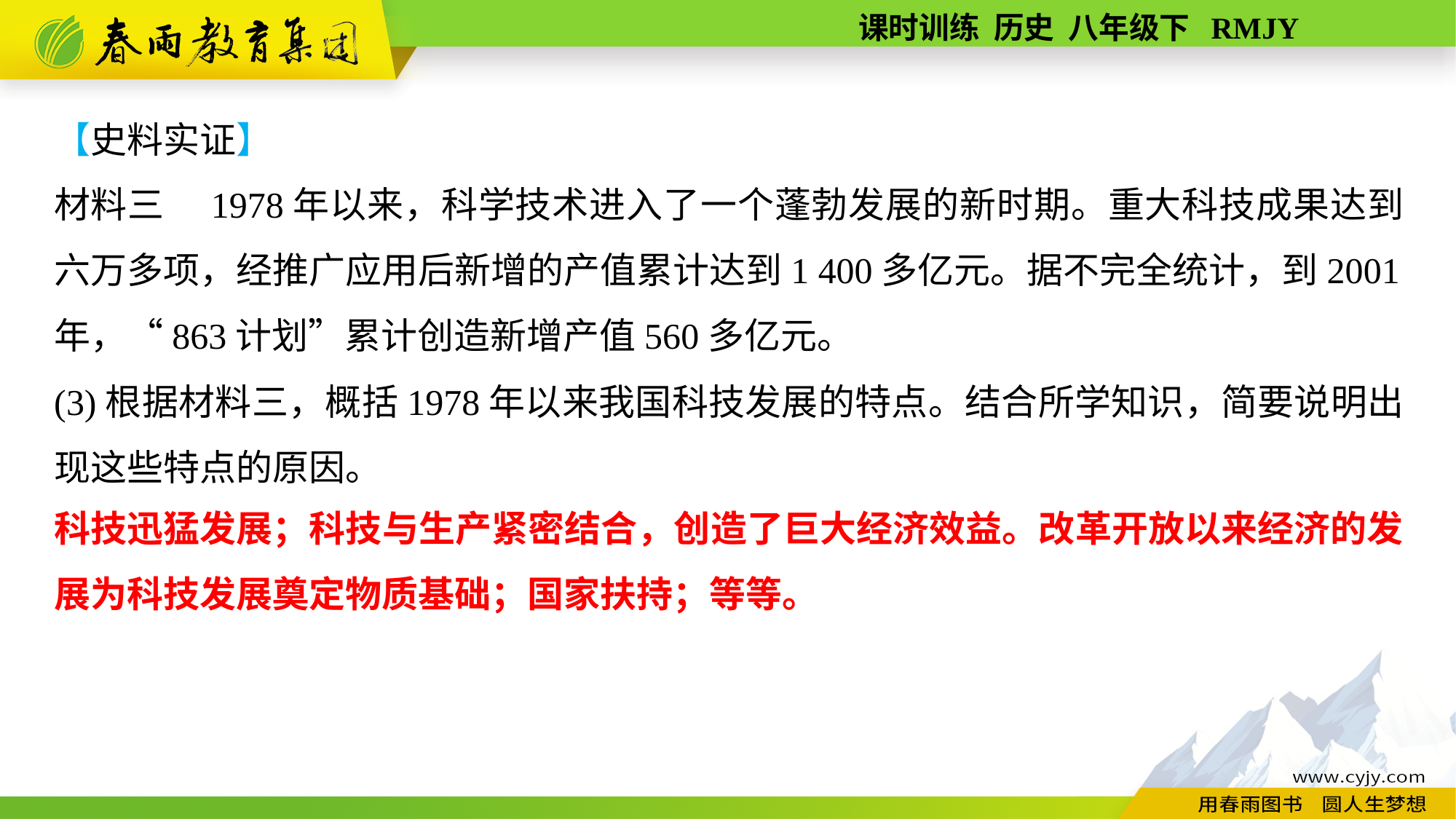

【史料实证】
材料三　1978年以来，科学技术进入了一个蓬勃发展的新时期。重大科技成果达到六万多项，经推广应用后新增的产值累计达到1 400多亿元。据不完全统计，到2001年，“863计划”累计创造新增产值560多亿元。
(3)根据材料三，概括1978年以来我国科技发展的特点。结合所学知识，简要说明出现这些特点的原因。
科技迅猛发展；科技与生产紧密结合，创造了巨大经济效益。改革开放以来经济的发展为科技发展奠定物质基础；国家扶持；等等。